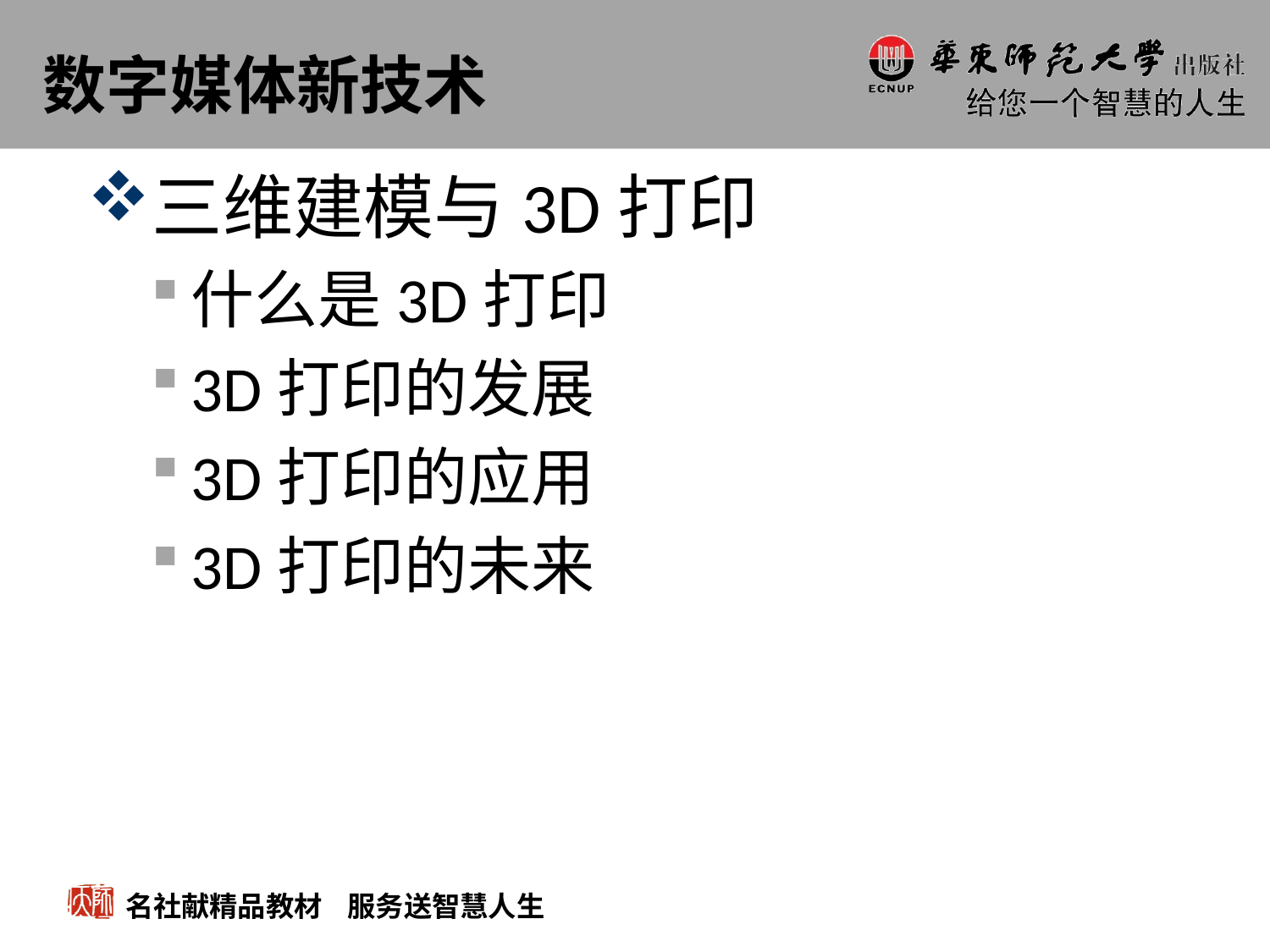

# 数字媒体新技术
三维建模与3D打印
什么是3D打印
3D打印的发展
3D打印的应用
3D打印的未来